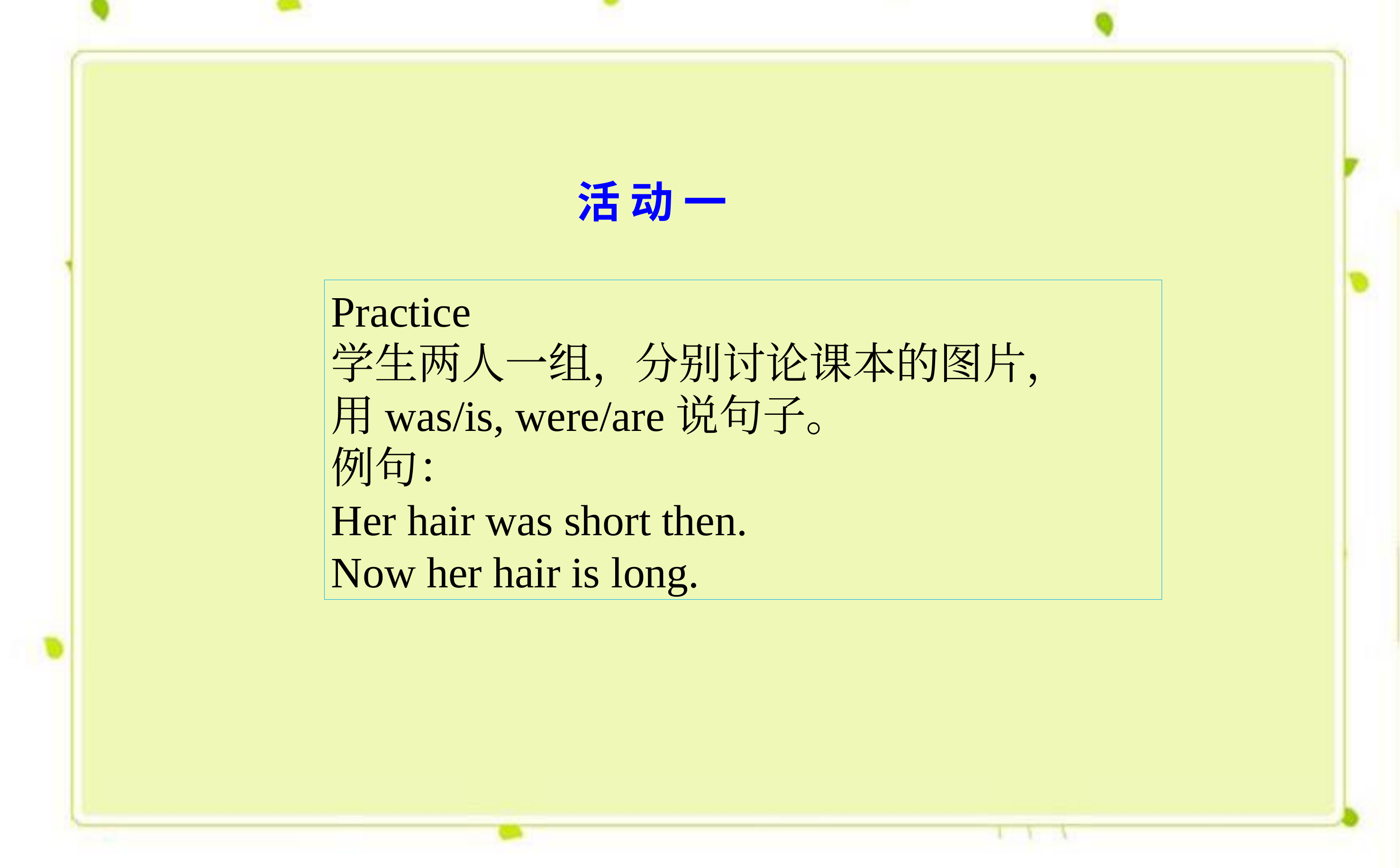

活 动 一

Practice
学生两人一组，分别讨论课本的图片，
用was/is, were/are说句子。
例句：
Her hair was short then.
Now her hair is long.